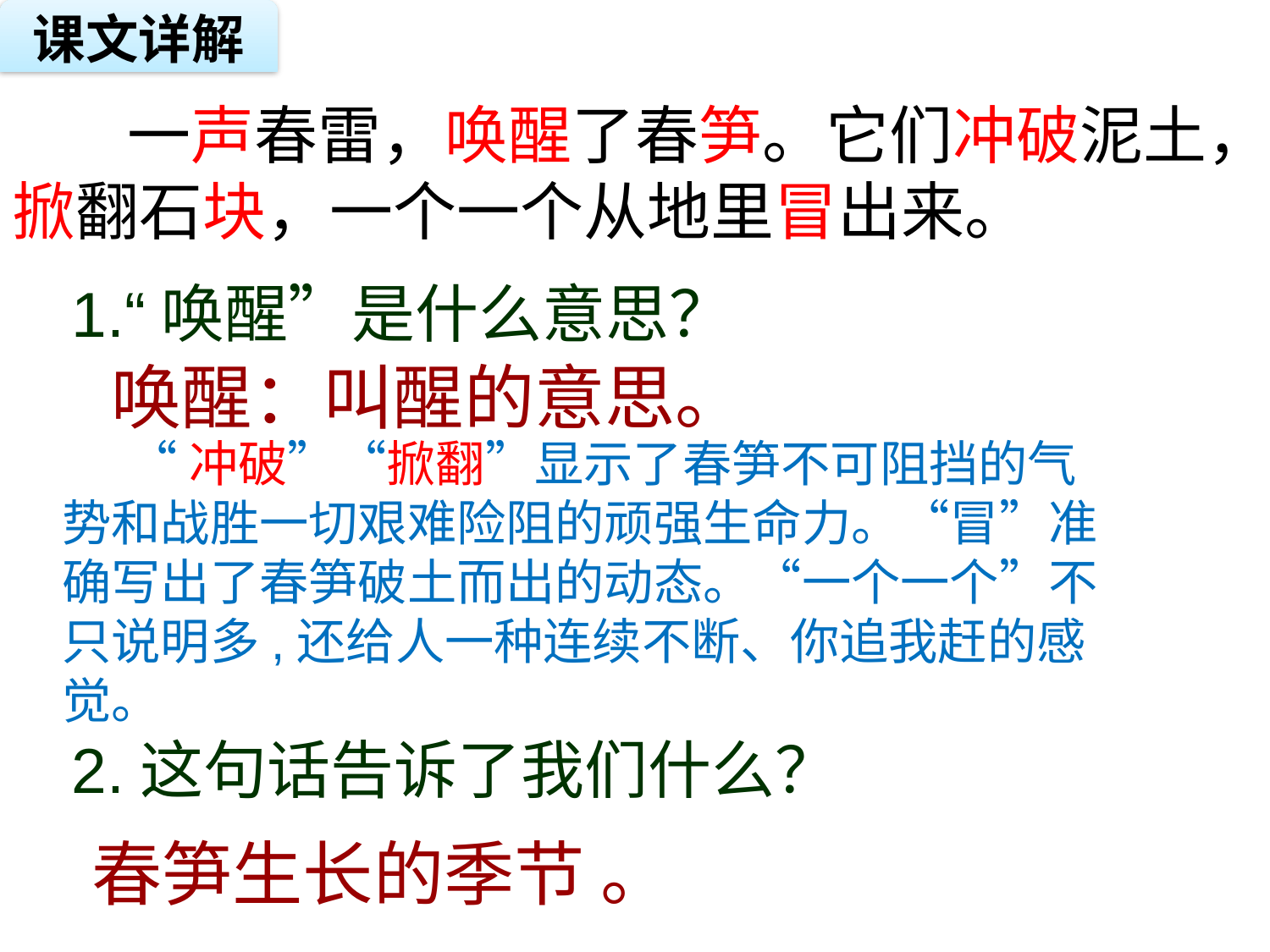

课文详解
       一声春雷，唤醒了春笋。它们冲破泥土，掀翻石块，一个一个从地里冒出来。
1.“唤醒”是什么意思？
唤醒：叫醒的意思。
      “冲破”“掀翻”显示了春笋不可阻挡的气势和战胜一切艰难险阻的顽强生命力。“冒”准确写出了春笋破土而出的动态。“一个一个”不只说明多,还给人一种连续不断、你追我赶的感觉。
2.这句话告诉了我们什么？
春笋生长的季节 。